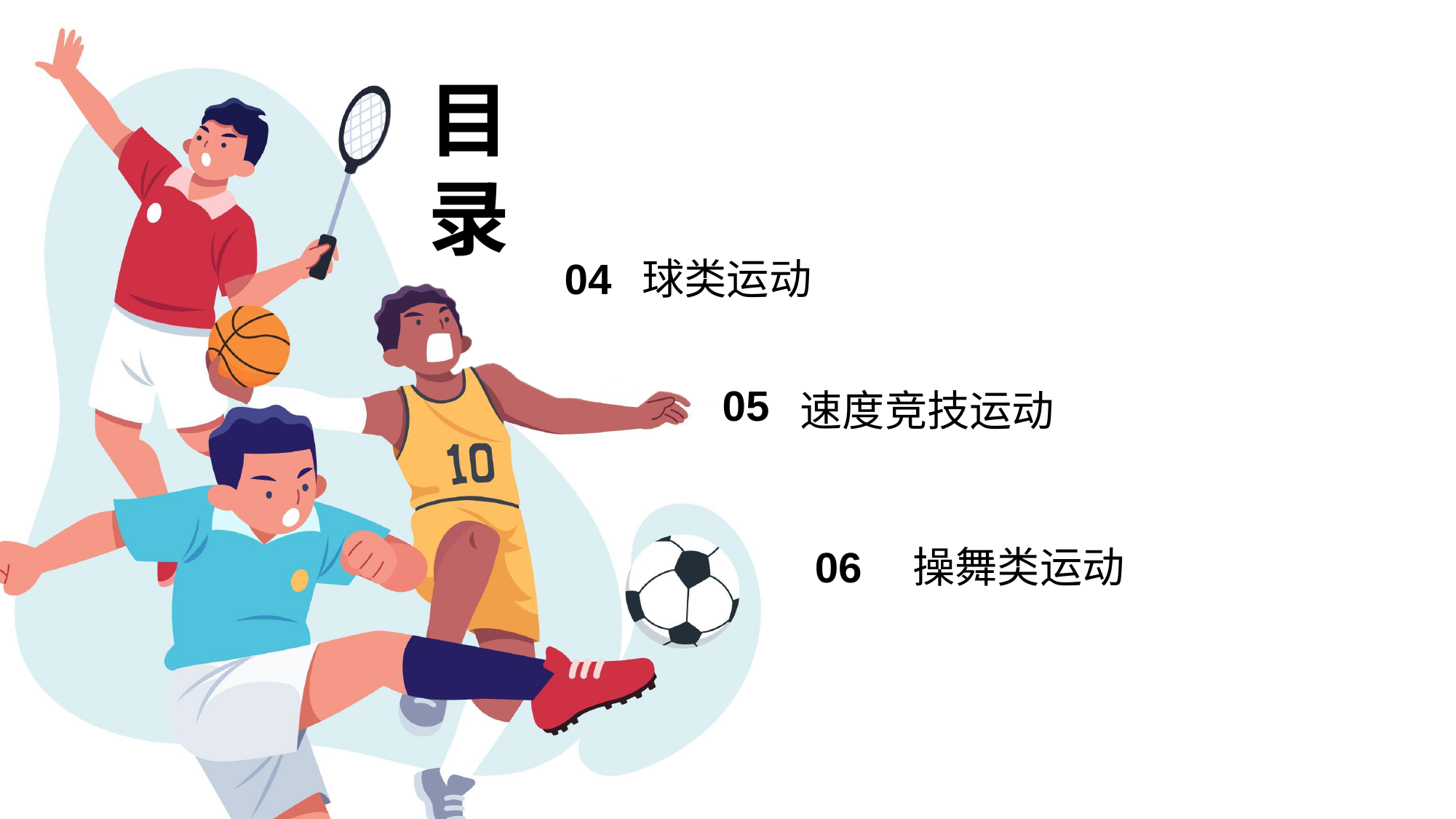

目录
04
球类运动
05
速度竞技运动
06
操舞类运动